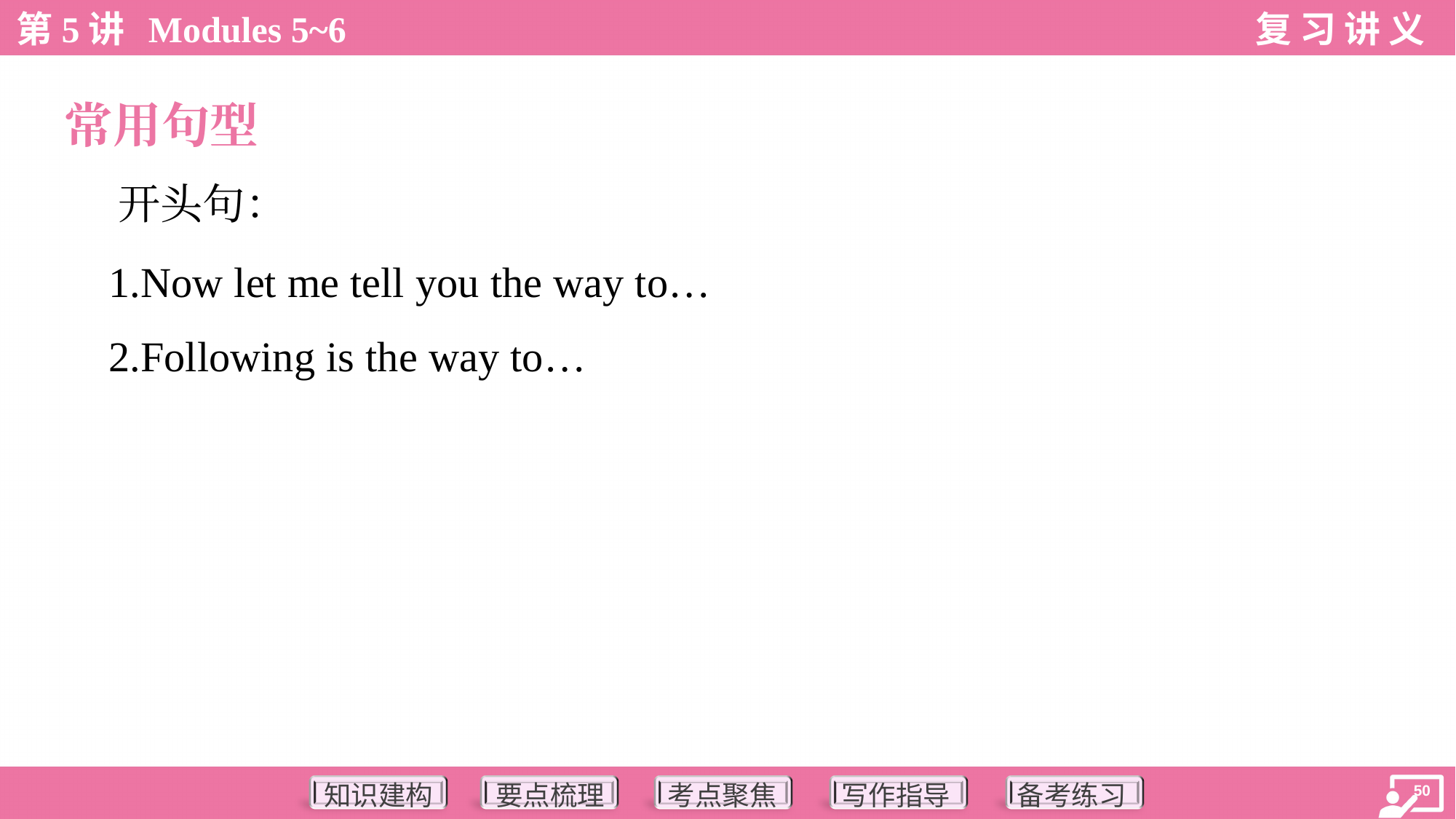

常用句型
    开头句：
    1.Now let me tell you the way to…
    2.Following is the way to…